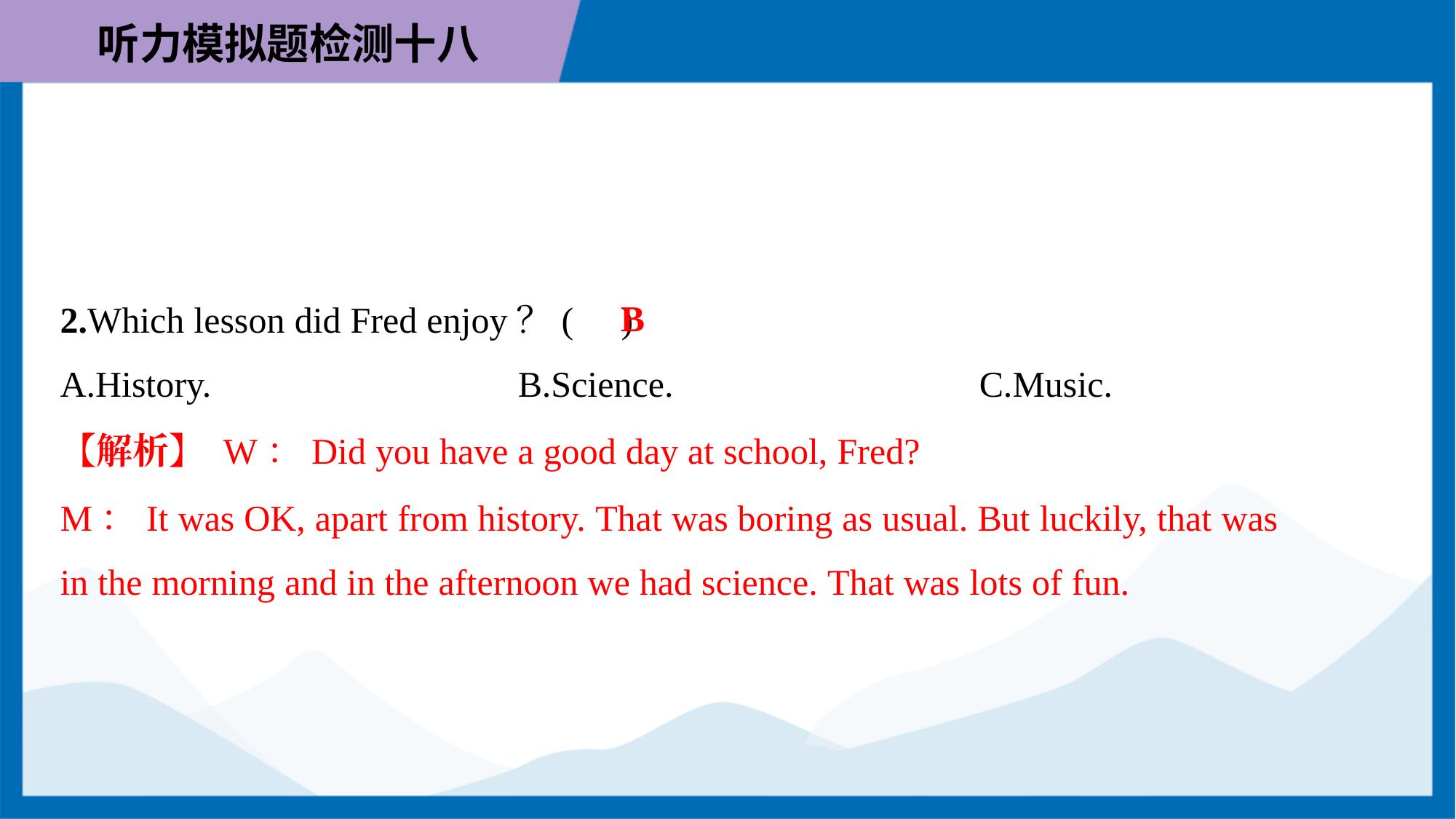

B
2.Which lesson did Fred enjoy？(     )
A.History.	B.Science.	C.Music.
【解析】 W：Did you have a good day at school, Fred?
M：It was OK, apart from history. That was boring as usual. But luckily, that was
in the morning and in the afternoon we had science. That was lots of fun.